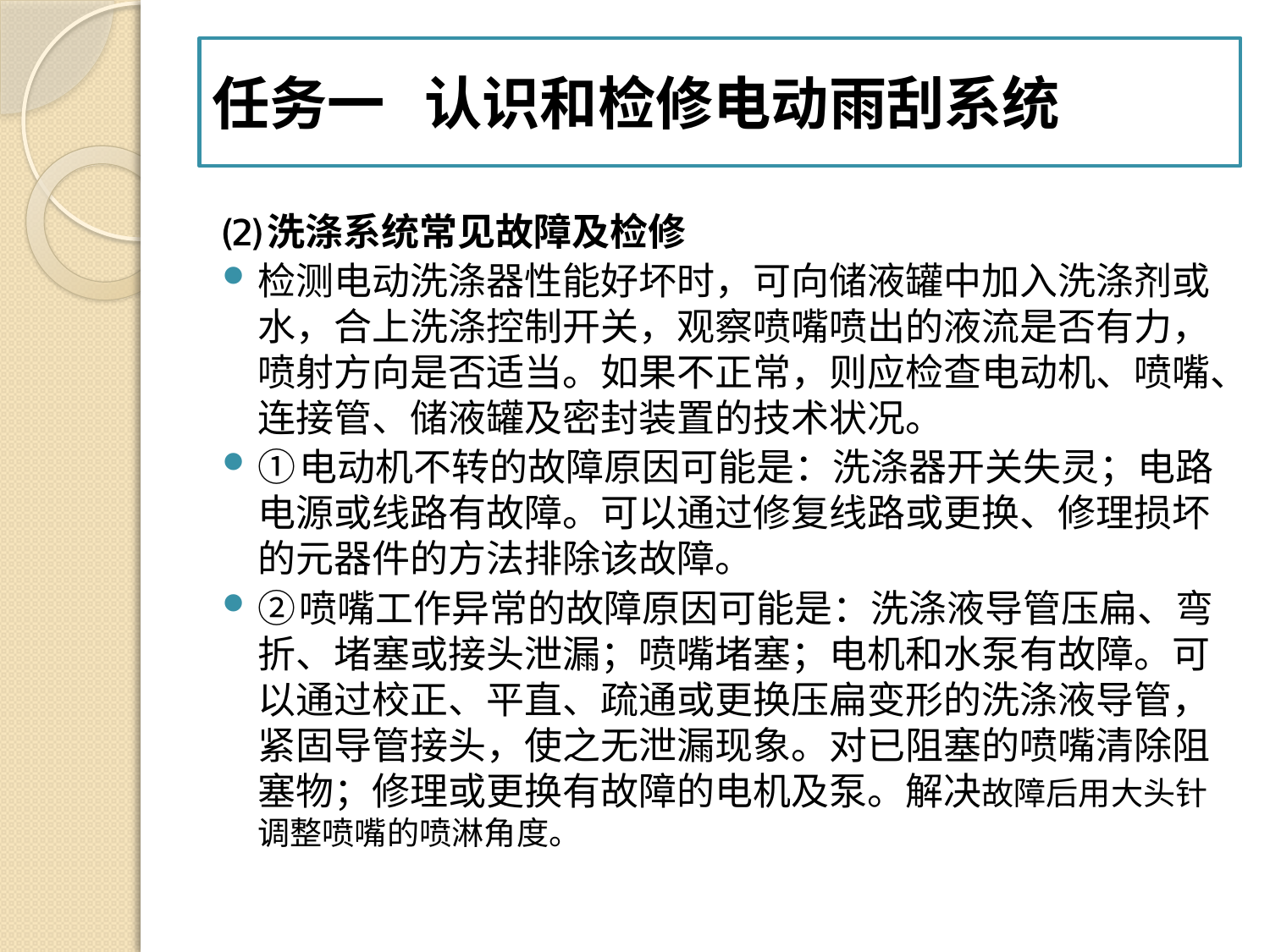

#
任务一   认识和检修电动雨刮系统
(2)洗涤系统常见故障及检修
检测电动洗涤器性能好坏时，可向储液罐中加入洗涤剂或水，合上洗涤控制开关，观察喷嘴喷出的液流是否有力，喷射方向是否适当。如果不正常，则应检查电动机、喷嘴、连接管、储液罐及密封装置的技术状况。
①电动机不转的故障原因可能是：洗涤器开关失灵；电路电源或线路有故障。可以通过修复线路或更换、修理损坏的元器件的方法排除该故障。
②喷嘴工作异常的故障原因可能是：洗涤液导管压扁、弯折、堵塞或接头泄漏；喷嘴堵塞；电机和水泵有故障。可以通过校正、平直、疏通或更换压扁变形的洗涤液导管，紧固导管接头，使之无泄漏现象。对已阻塞的喷嘴清除阻塞物；修理或更换有故障的电机及泵。解决故障后用大头针调整喷嘴的喷淋角度。